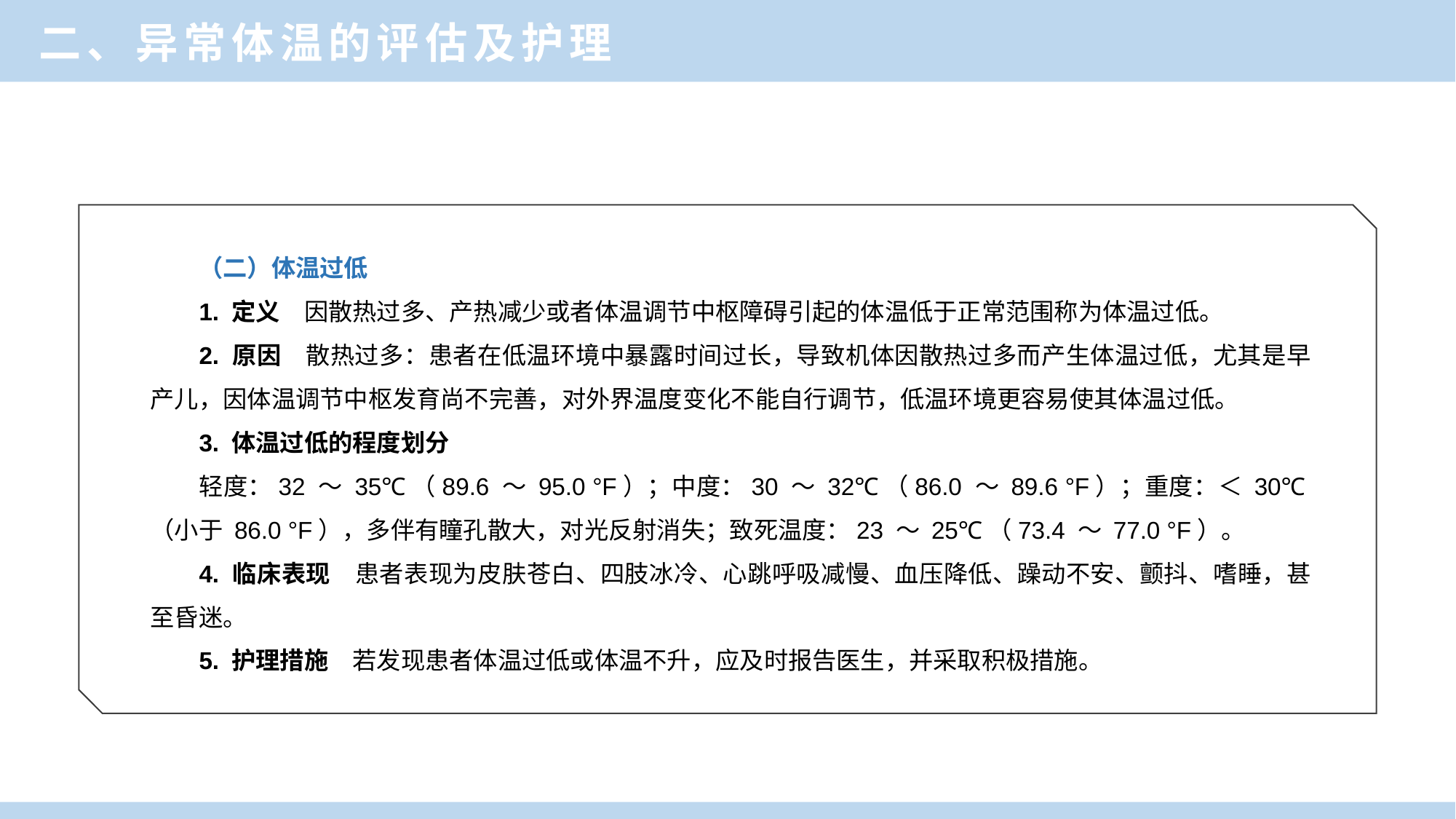

二、异常体温的评估及护理

（二）体温过低
1. 定义　因散热过多、产热减少或者体温调节中枢障碍引起的体温低于正常范围称为体温过低。
2. 原因　散热过多：患者在低温环境中暴露时间过长，导致机体因散热过多而产生体温过低，尤其是早产儿，因体温调节中枢发育尚不完善，对外界温度变化不能自行调节，低温环境更容易使其体温过低。
3. 体温过低的程度划分
轻度：32 ～ 35℃（89.6 ～ 95.0 °F）；中度：30 ～ 32℃（86.0 ～ 89.6 °F）；重度：＜ 30℃（小于 86.0 °F），多伴有瞳孔散大，对光反射消失；致死温度：23 ～ 25℃（73.4 ～ 77.0 °F）。
4. 临床表现　患者表现为皮肤苍白、四肢冰冷、心跳呼吸减慢、血压降低、躁动不安、颤抖、嗜睡，甚至昏迷。
5. 护理措施　若发现患者体温过低或体温不升，应及时报告医生，并采取积极措施。